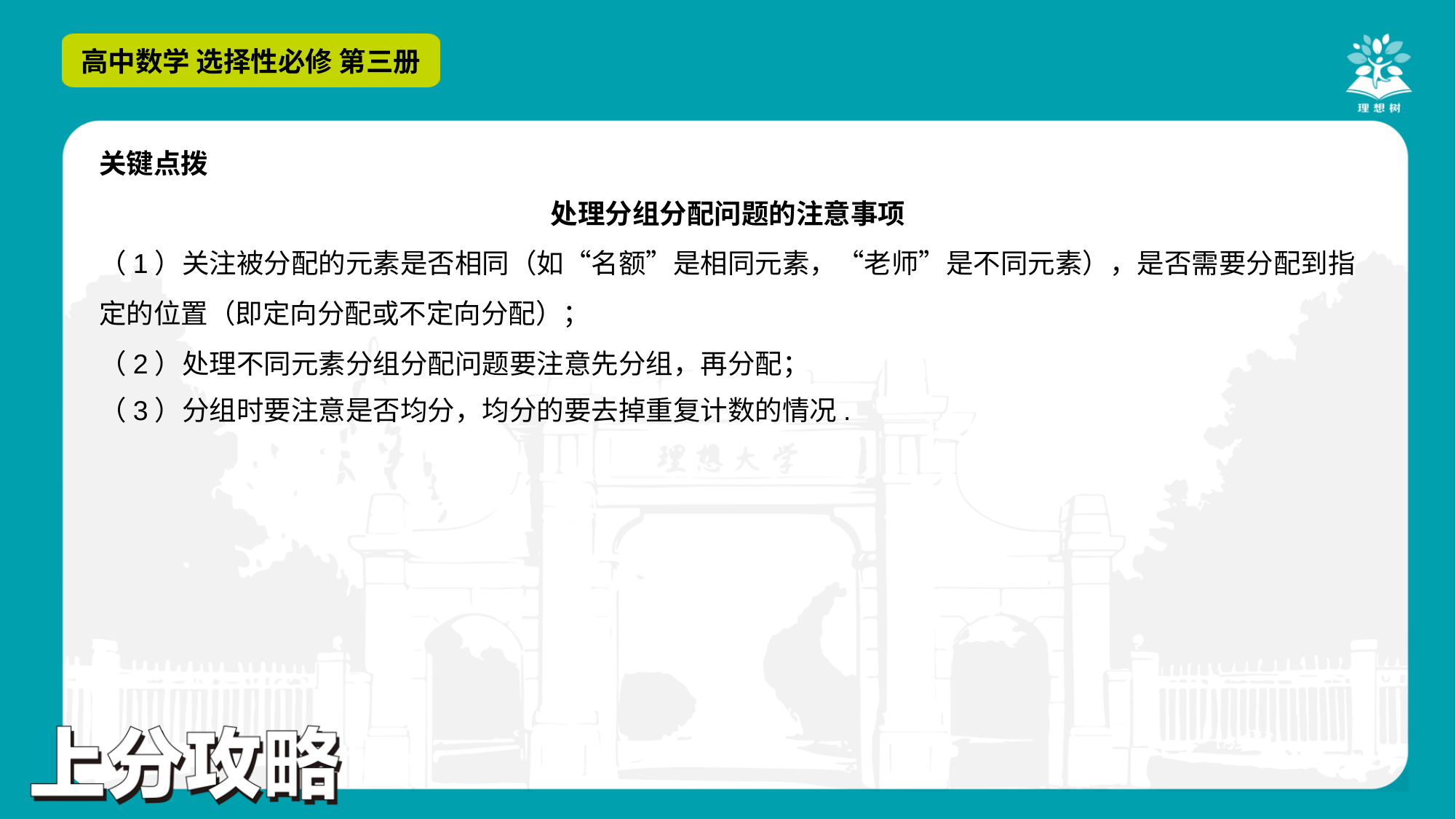

关键点拨
处理分组分配问题的注意事项
（1）关注被分配的元素是否相同（如“名额”是相同元素，“老师”是不同元素），是否需要分配到指
定的位置（即定向分配或不定向分配）；
（2）处理不同元素分组分配问题要注意先分组，再分配；
（3）分组时要注意是否均分，均分的要去掉重复计数的情况.